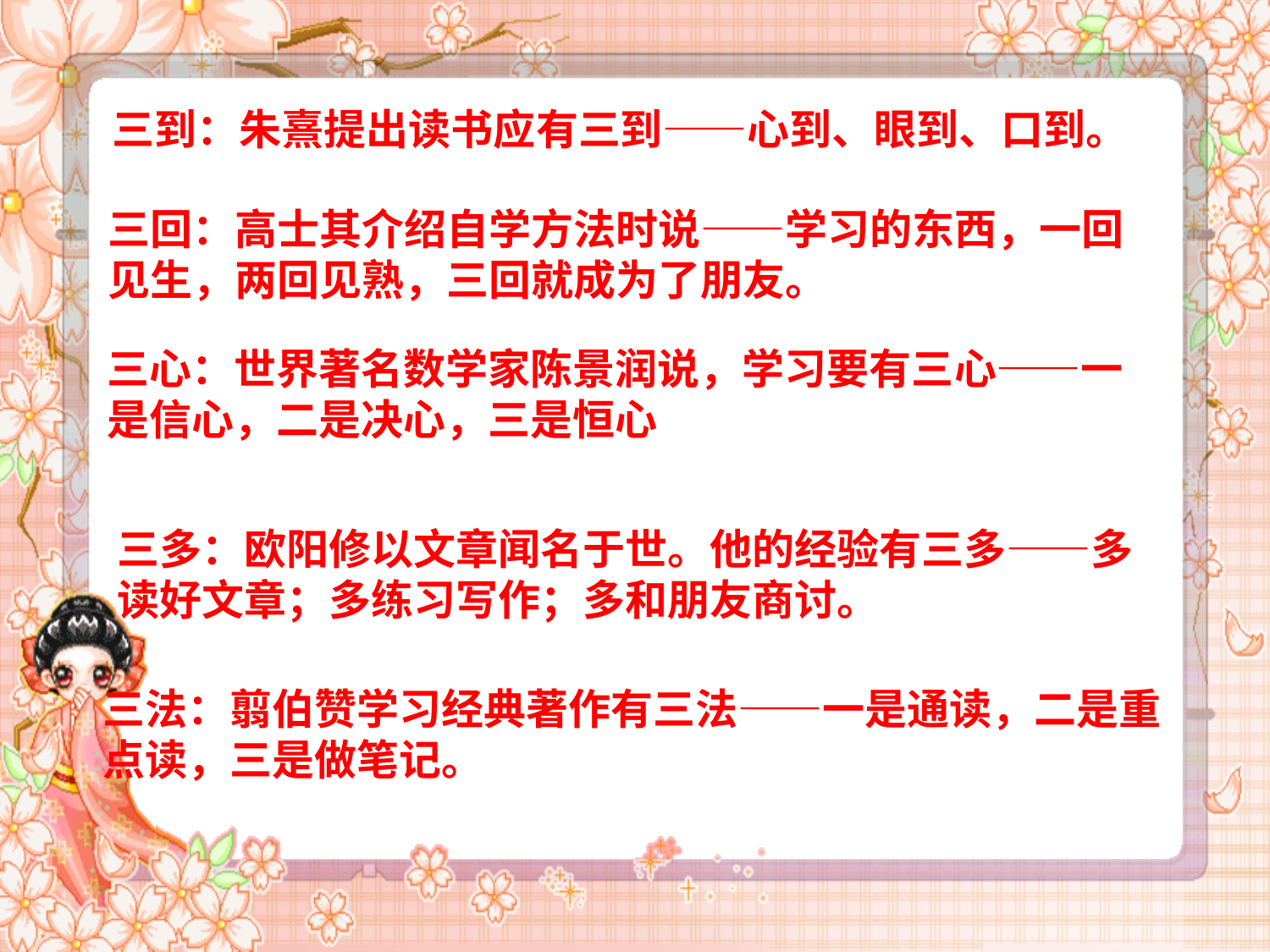

三到：朱熹提出读书应有三到——心到、眼到、口到。
三回：高士其介绍自学方法时说——学习的东西，一回见生，两回见熟，三回就成为了朋友。
三心：世界著名数学家陈景润说，学习要有三心——一是信心，二是决心，三是恒心
三多：欧阳修以文章闻名于世。他的经验有三多——多读好文章；多练习写作；多和朋友商讨。
三法：翦伯赞学习经典著作有三法——一是通读，二是重点读，三是做笔记。